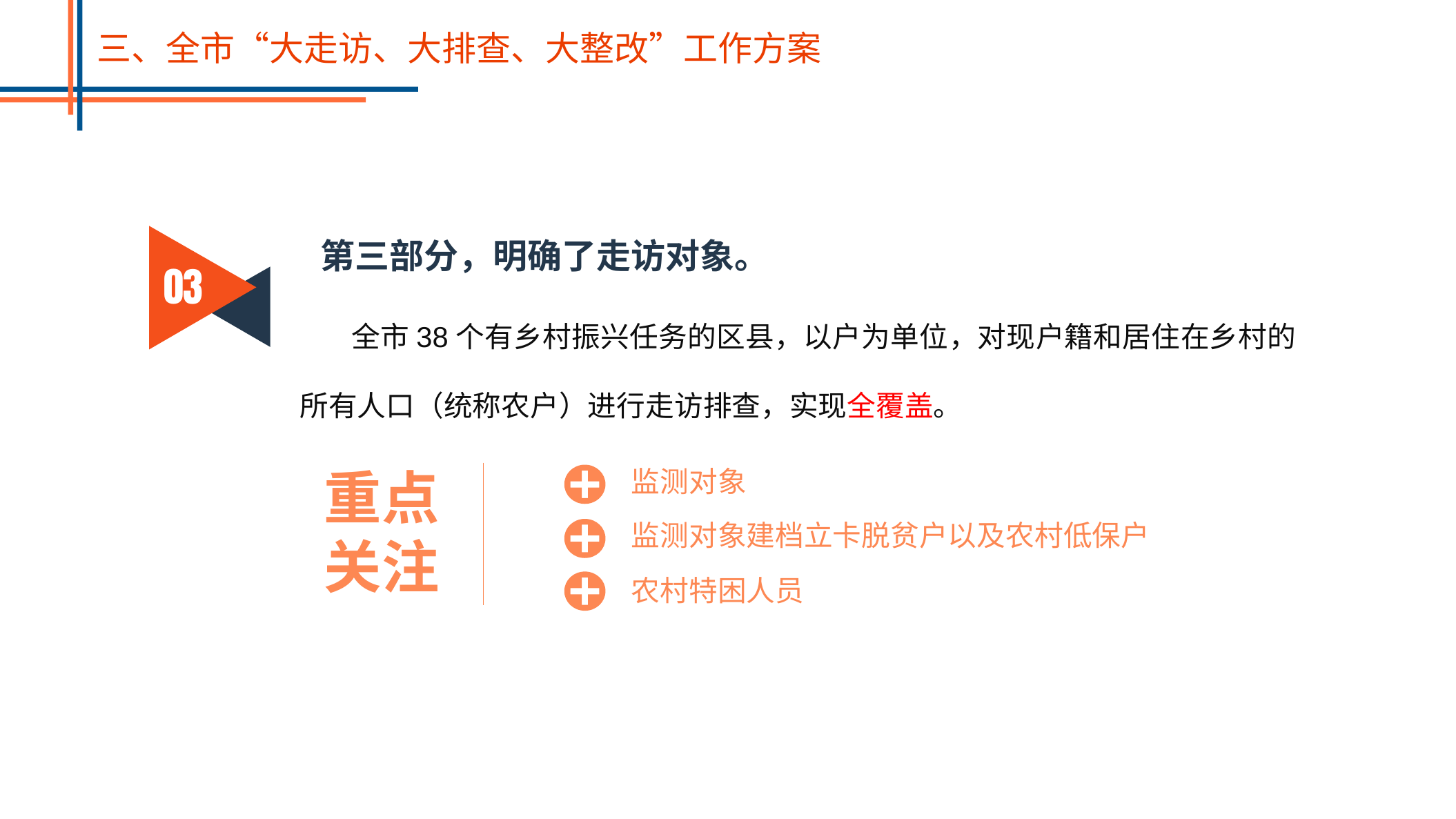

三、全市“大走访、大排查、大整改”工作方案

03
第三部分，明确了走访对象。

全市38个有乡村振兴任务的区县，以户为单位，对现户籍和居住在乡村的所有人口（统称农户）进行走访排查，实现全覆盖。
重点
关注
监测对象

监测对象建档立卡脱贫户以及农村低保户

农村特困人员